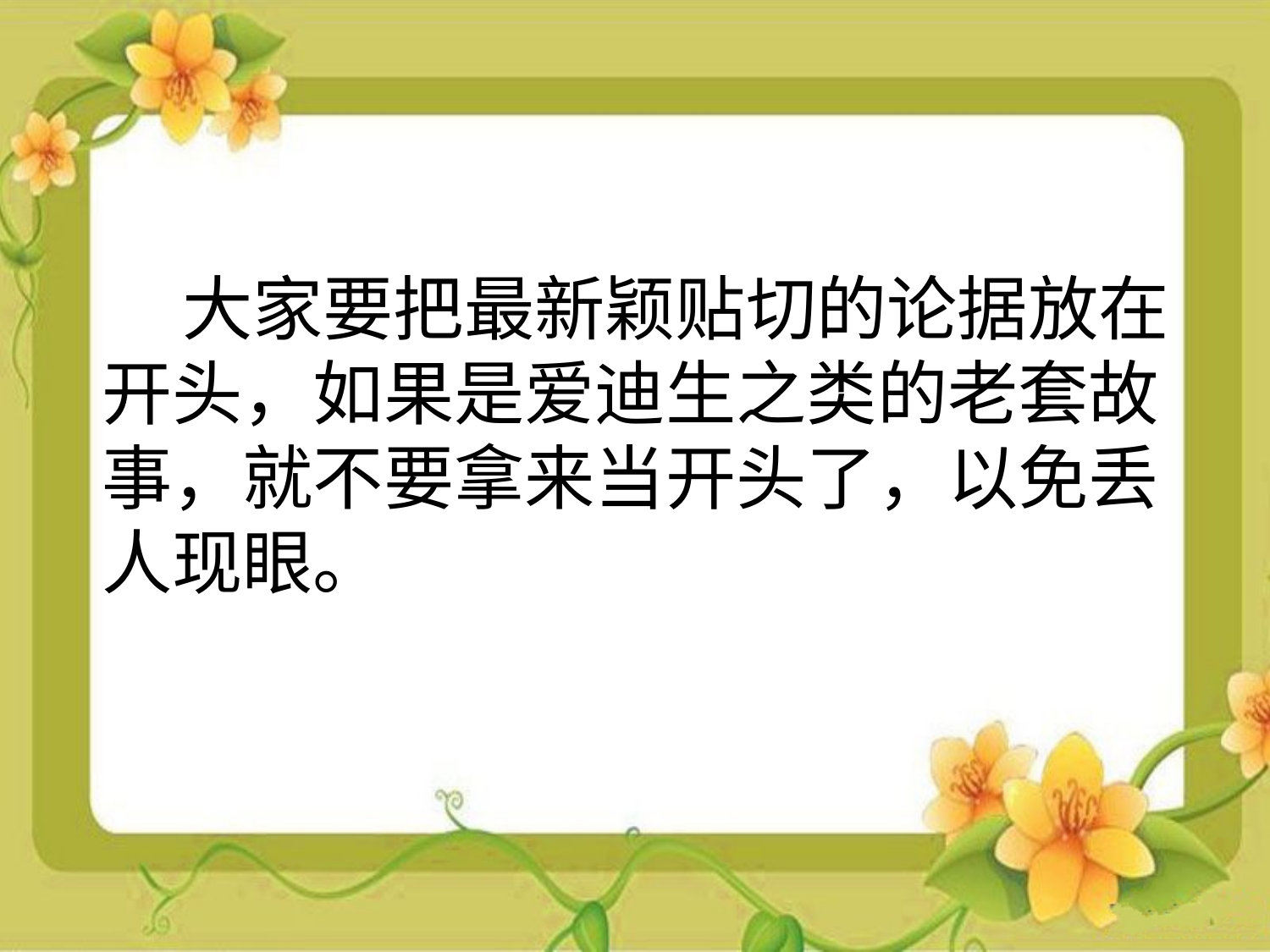

大家要把最新颖贴切的论据放在开头，如果是爱迪生之类的老套故事，就不要拿来当开头了，以免丢人现眼。